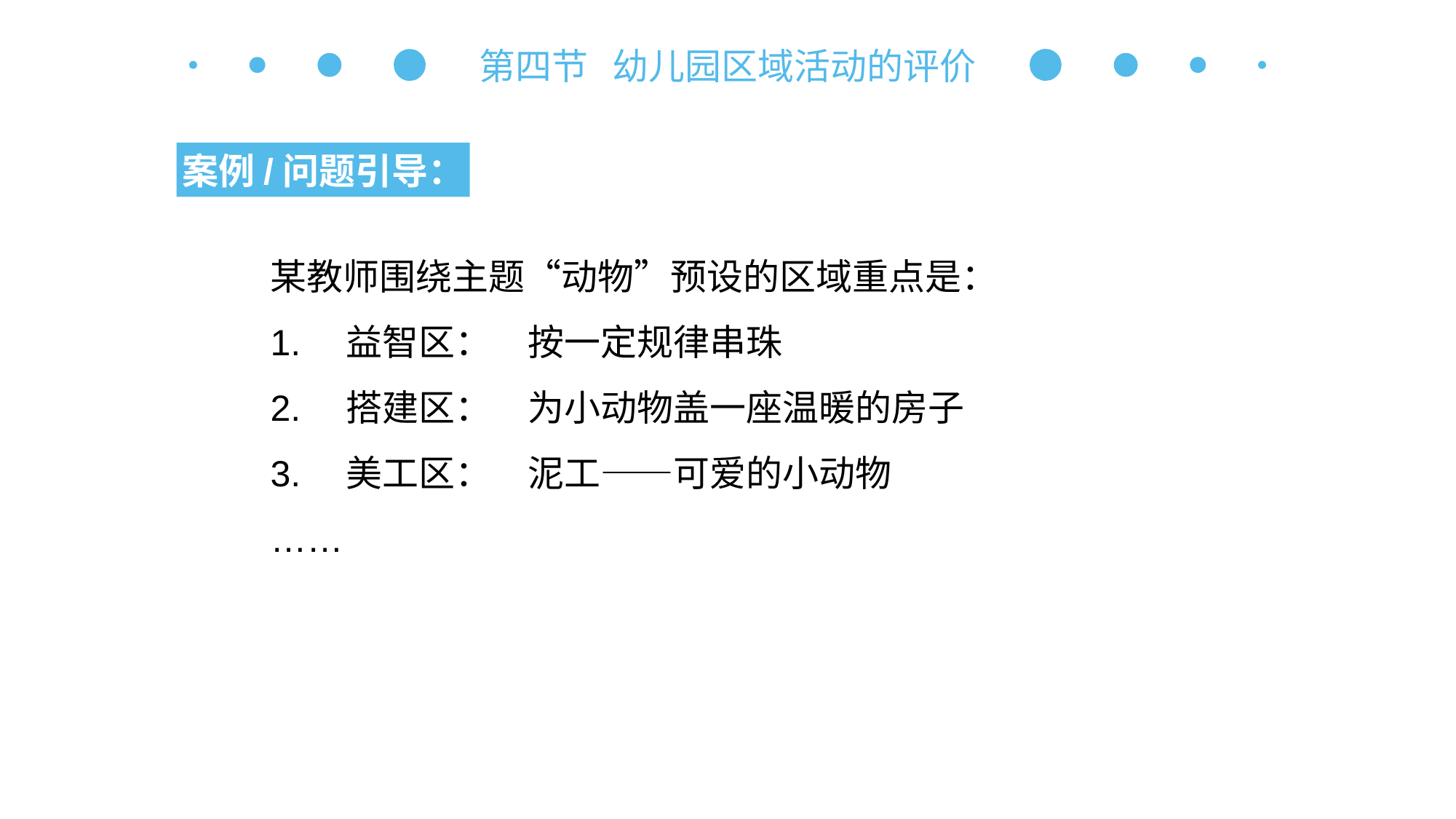

第四节   幼儿园区域活动的评价

案例/问题引导：
某教师围绕主题“动物”预设的区域重点是：
1.　益智区：　按一定规律串珠
2.　搭建区：　为小动物盖一座温暖的房子
3.　美工区：　泥工——可爱的小动物
……